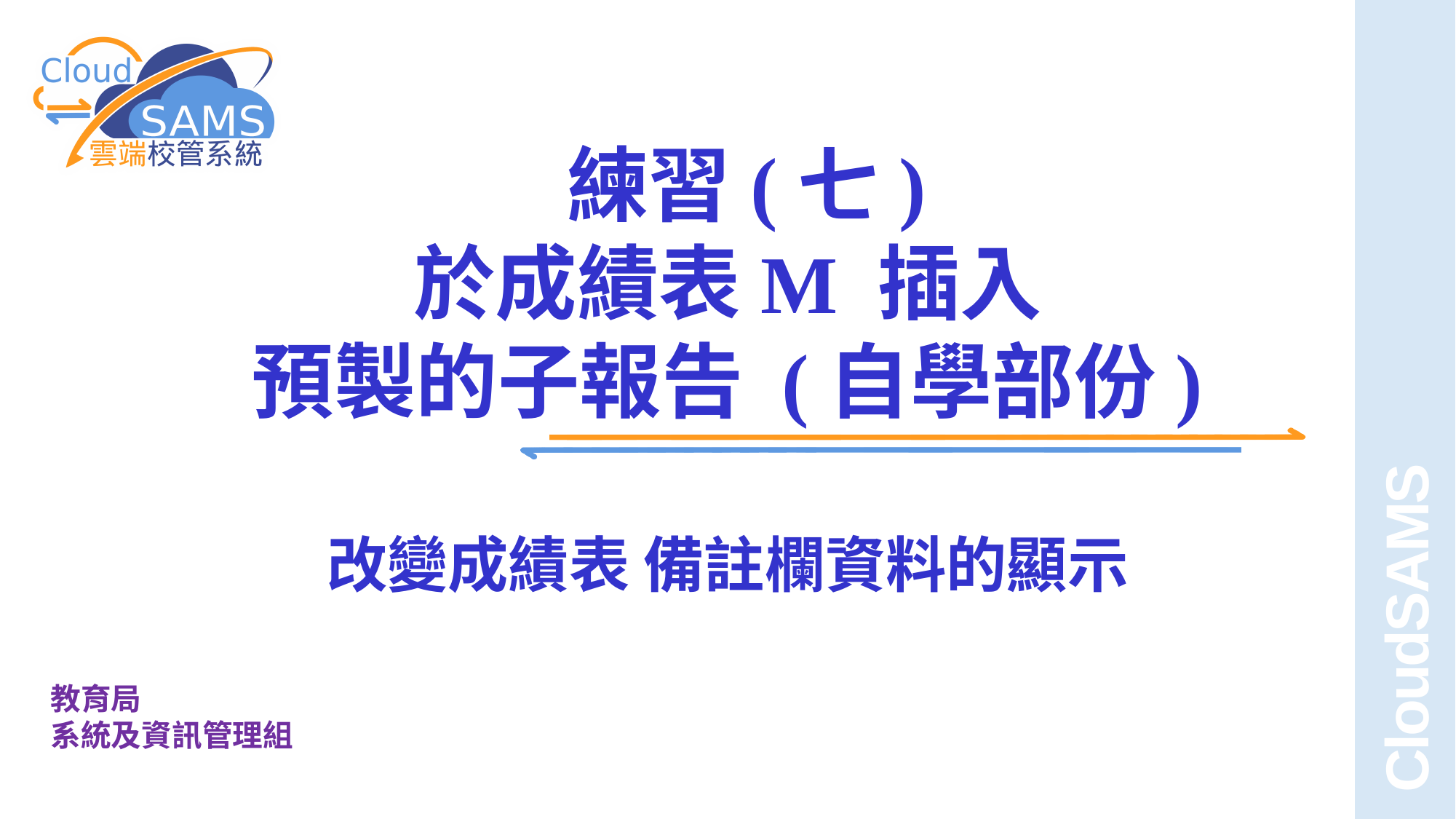

# 練習(七) 於成績表M 插入 預製的子報告 (自學部份) 改變成績表 備註欄資料的顯示